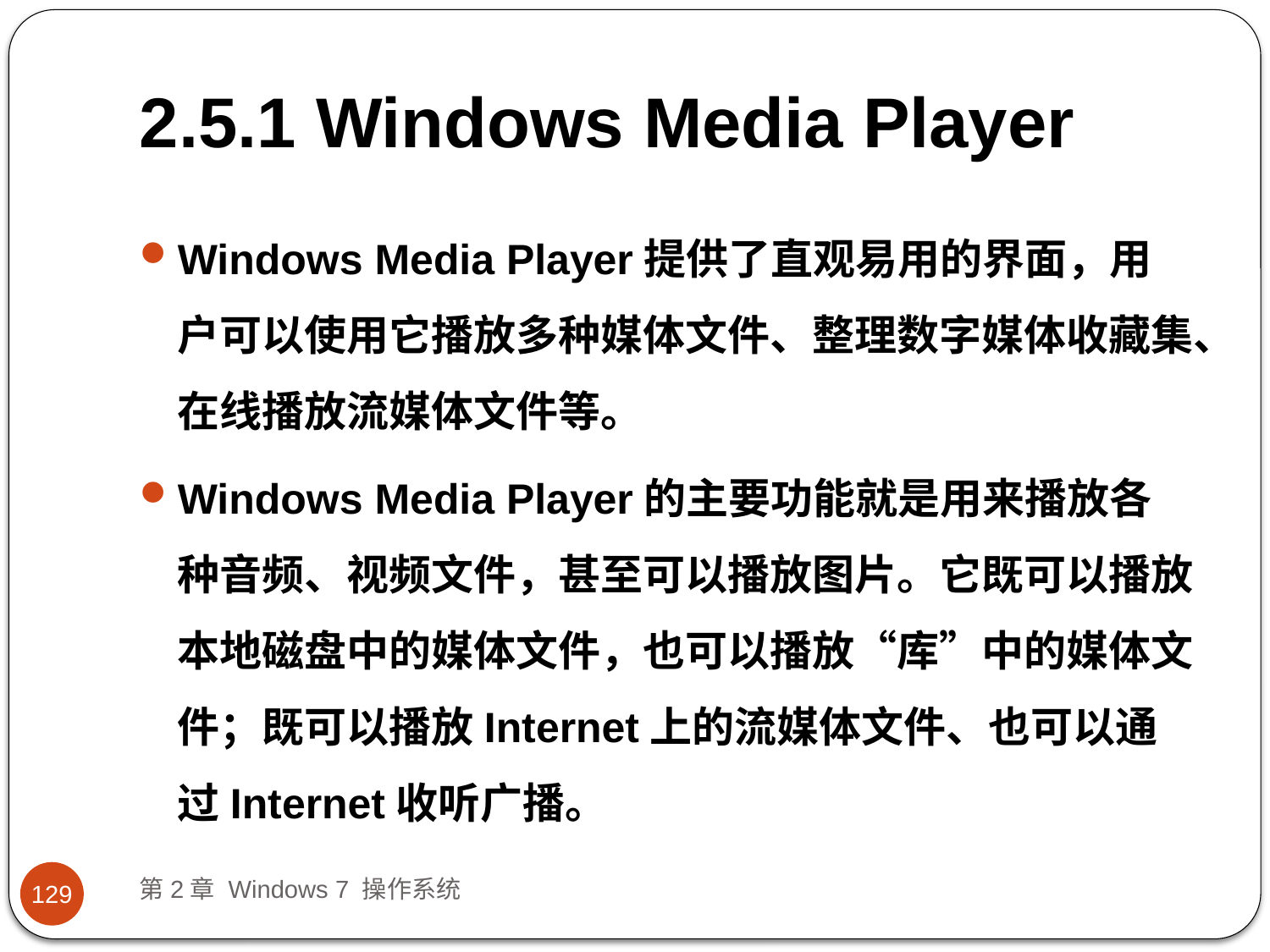

# 2.5.1 Windows Media Player
Windows Media Player提供了直观易用的界面，用户可以使用它播放多种媒体文件、整理数字媒体收藏集、在线播放流媒体文件等。
Windows Media Player的主要功能就是用来播放各种音频、视频文件，甚至可以播放图片。它既可以播放本地磁盘中的媒体文件，也可以播放“库”中的媒体文件；既可以播放Internet上的流媒体文件、也可以通过Internet收听广播。
第2章 Windows 7 操作系统
129